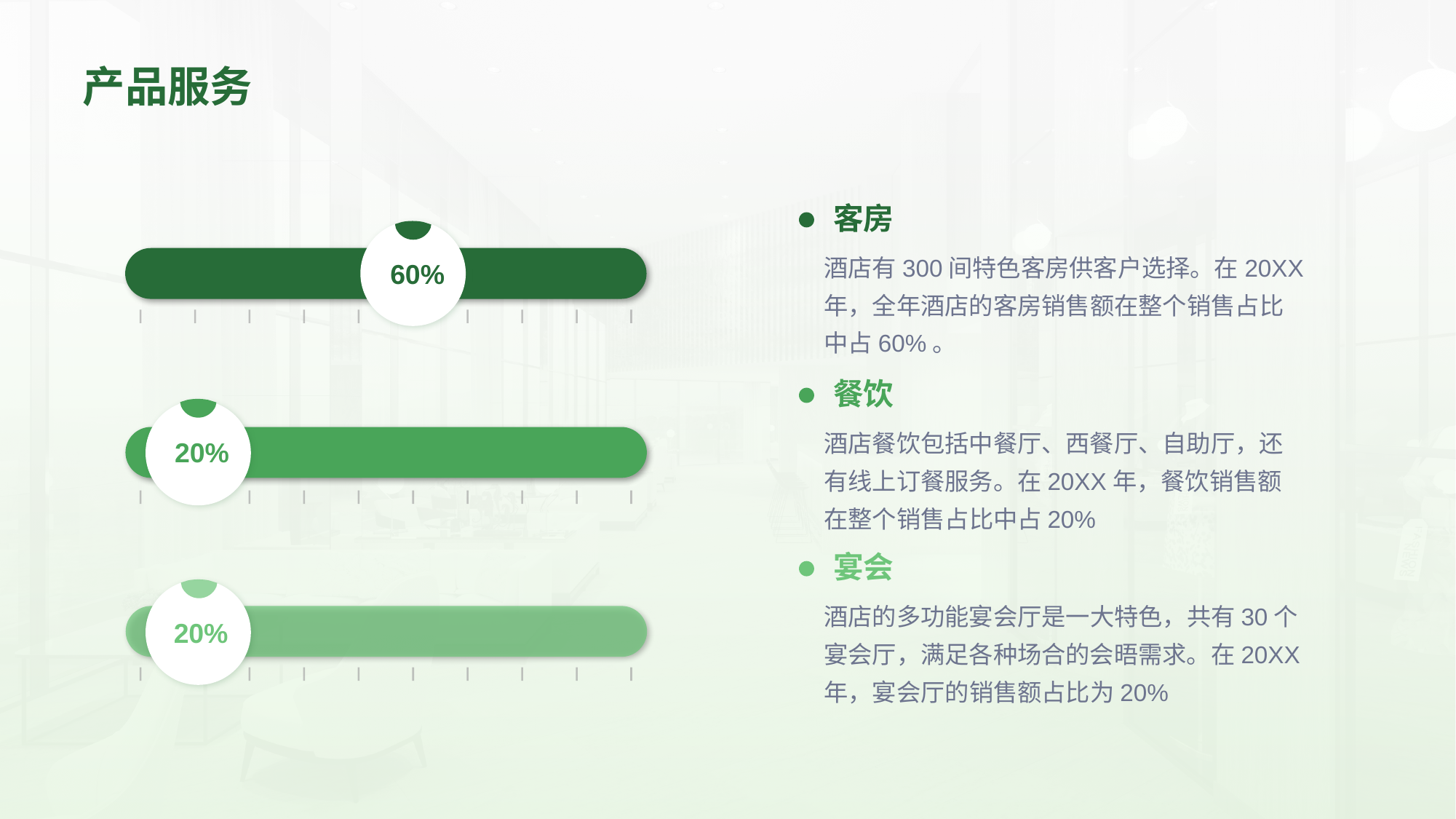

产品服务
客房

酒店有300间特色客房供客户选择。在20XX年，全年酒店的客房销售额在整个销售占比中占60%。

60%

餐饮

酒店餐饮包括中餐厅、西餐厅、自助厅，还有线上订餐服务。在20XX年，餐饮销售额在整个销售占比中占20%

20%

宴会

酒店的多功能宴会厅是一大特色，共有30个宴会厅，满足各种场合的会晤需求。在20XX年，宴会厅的销售额占比为20%

20%